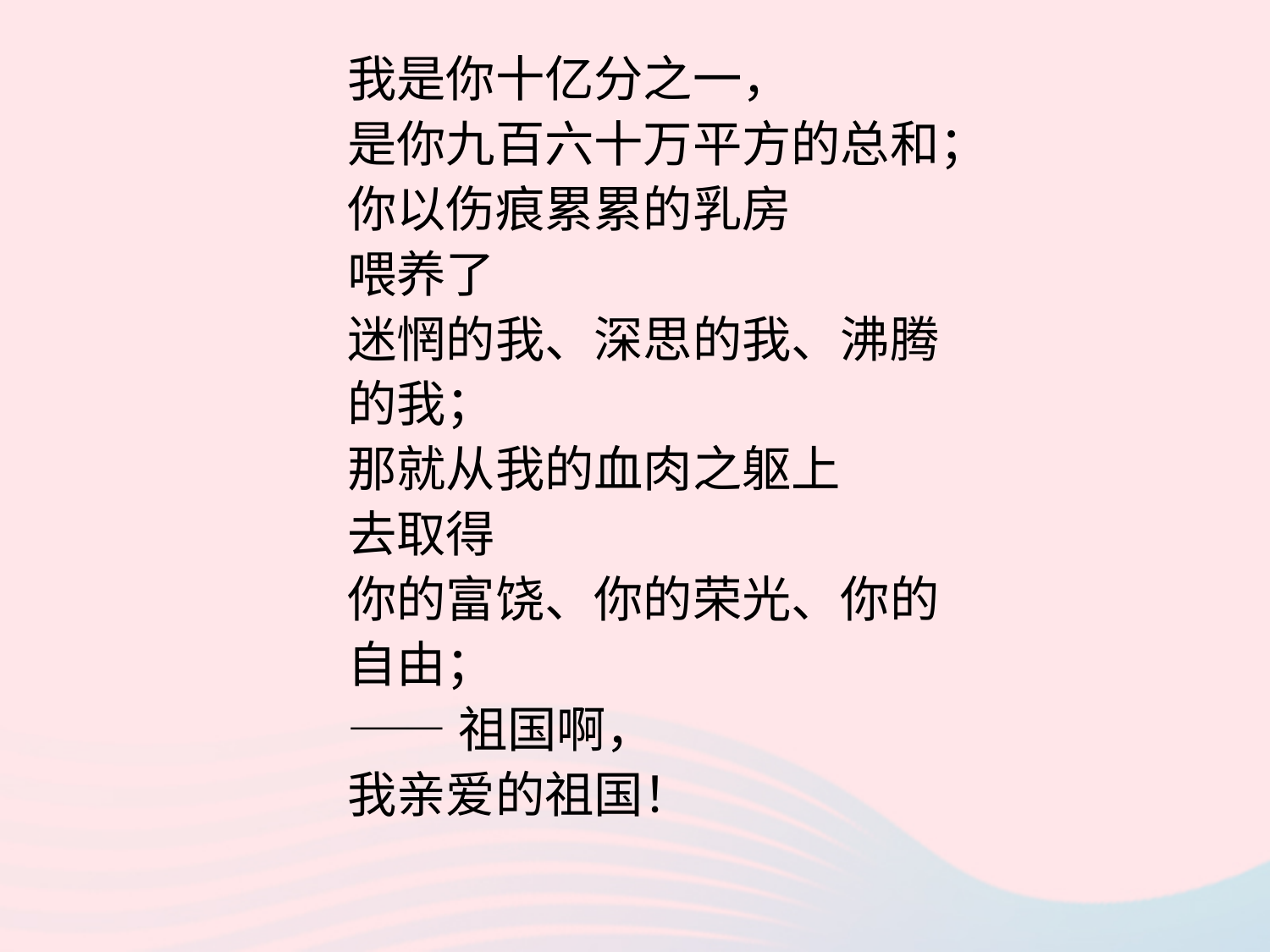

我是你十亿分之一，
是你九百六十万平方的总和；
你以伤痕累累的乳房
喂养了
迷惘的我、深思的我、沸腾的我；
那就从我的血肉之躯上
去取得
你的富饶、你的荣光、你的自由；
——祖国啊，
我亲爱的祖国！